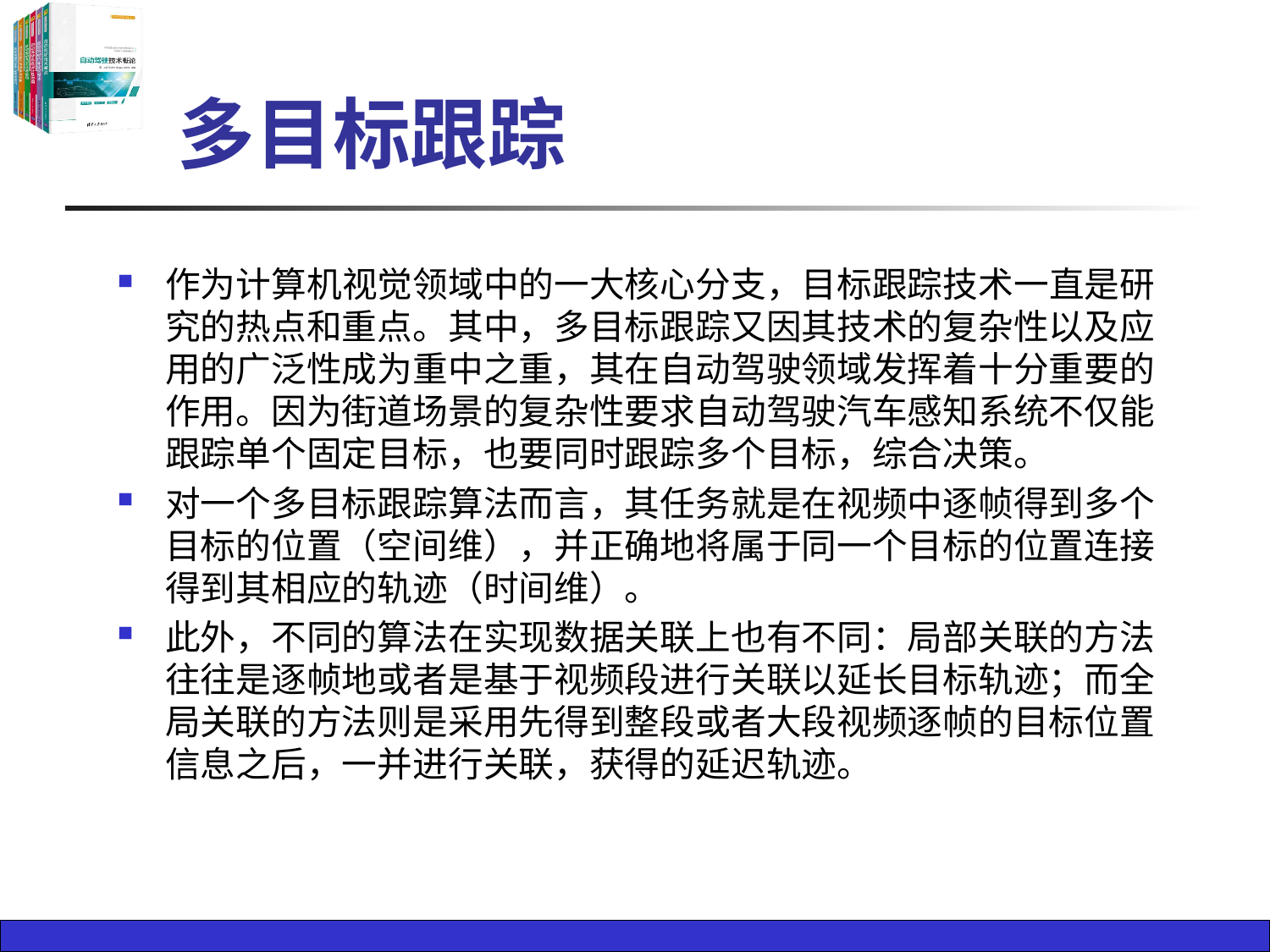

# 多目标跟踪
作为计算机视觉领域中的一大核心分支，目标跟踪技术一直是研究的热点和重点。其中，多目标跟踪又因其技术的复杂性以及应用的广泛性成为重中之重，其在自动驾驶领域发挥着十分重要的作用。因为街道场景的复杂性要求自动驾驶汽车感知系统不仅能跟踪单个固定目标，也要同时跟踪多个目标，综合决策。
对一个多目标跟踪算法而言，其任务就是在视频中逐帧得到多个目标的位置（空间维），并正确地将属于同一个目标的位置连接得到其相应的轨迹（时间维）。
此外，不同的算法在实现数据关联上也有不同：局部关联的方法往往是逐帧地或者是基于视频段进行关联以延长目标轨迹；而全局关联的方法则是采用先得到整段或者大段视频逐帧的目标位置信息之后，一并进行关联，获得的延迟轨迹。